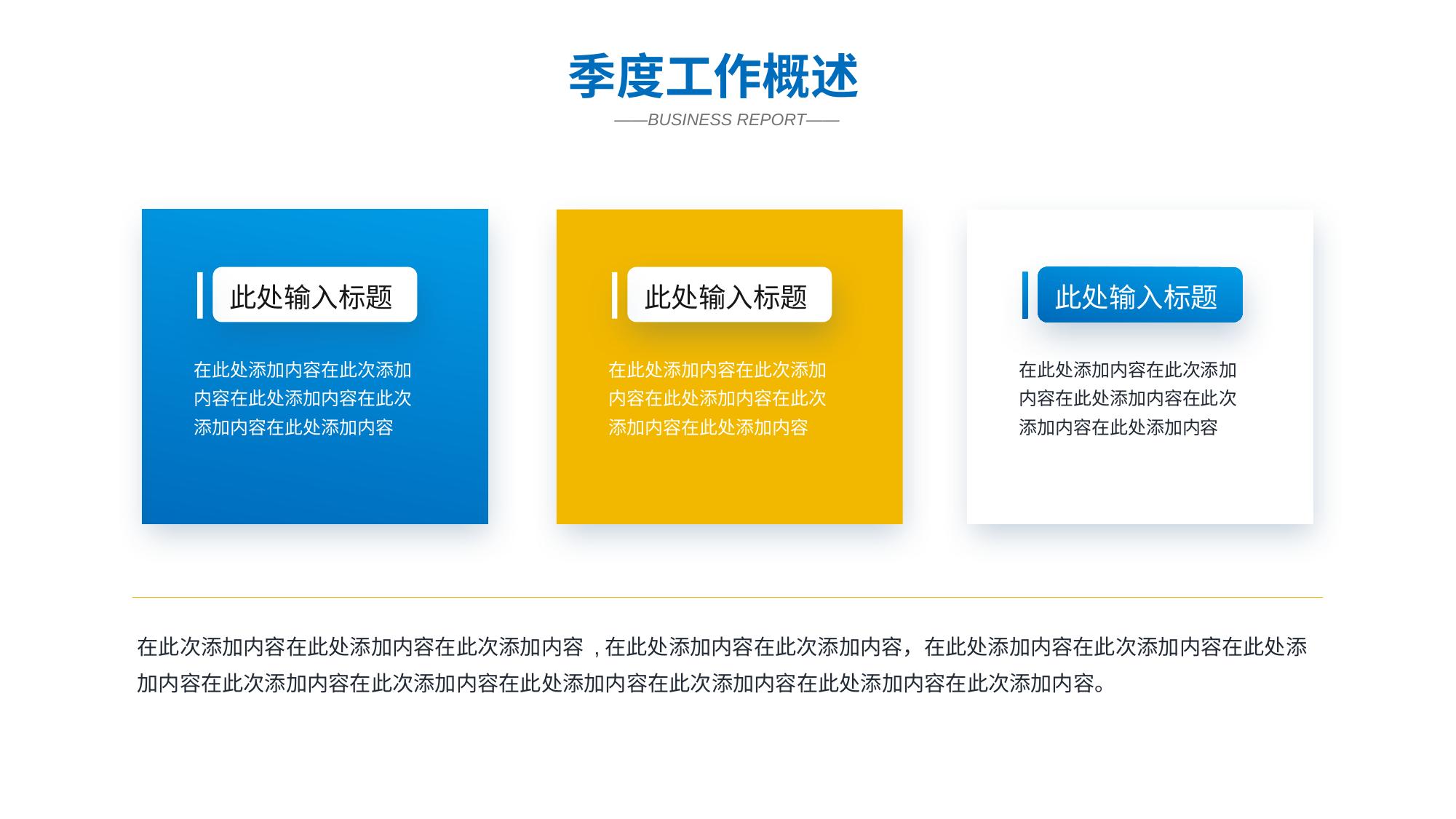

季度工作概述
 ——BUSINESS REPORT——

此处输入标题
此处输入标题
此处输入标题

在此处添加内容在此次添加内容在此处添加内容在此次添加内容在此处添加内容
在此处添加内容在此次添加内容在此处添加内容在此次添加内容在此处添加内容
在此处添加内容在此次添加内容在此处添加内容在此次添加内容在此处添加内容
在此次添加内容在此处添加内容在此次添加内容 ,在此处添加内容在此次添加内容，在此处添加内容在此次添加内容在此处添加内容在此次添加内容在此次添加内容在此处添加内容在此次添加内容在此处添加内容在此次添加内容。